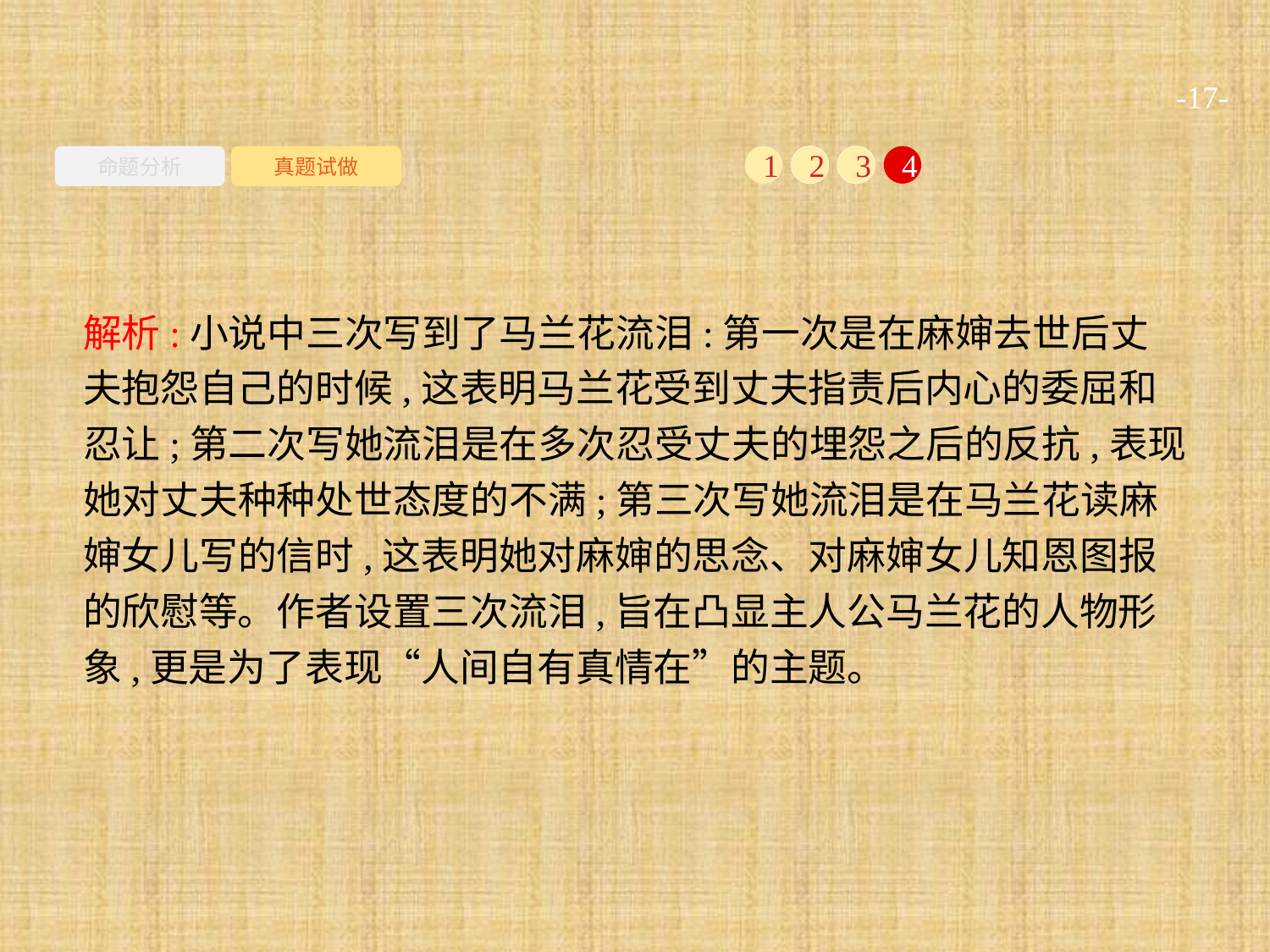

-17-
命题分析
真题试做
1
2
3
4
解析:小说中三次写到了马兰花流泪:第一次是在麻婶去世后丈夫抱怨自己的时候,这表明马兰花受到丈夫指责后内心的委屈和忍让;第二次写她流泪是在多次忍受丈夫的埋怨之后的反抗,表现她对丈夫种种处世态度的不满;第三次写她流泪是在马兰花读麻婶女儿写的信时,这表明她对麻婶的思念、对麻婶女儿知恩图报的欣慰等。作者设置三次流泪,旨在凸显主人公马兰花的人物形象,更是为了表现“人间自有真情在”的主题。